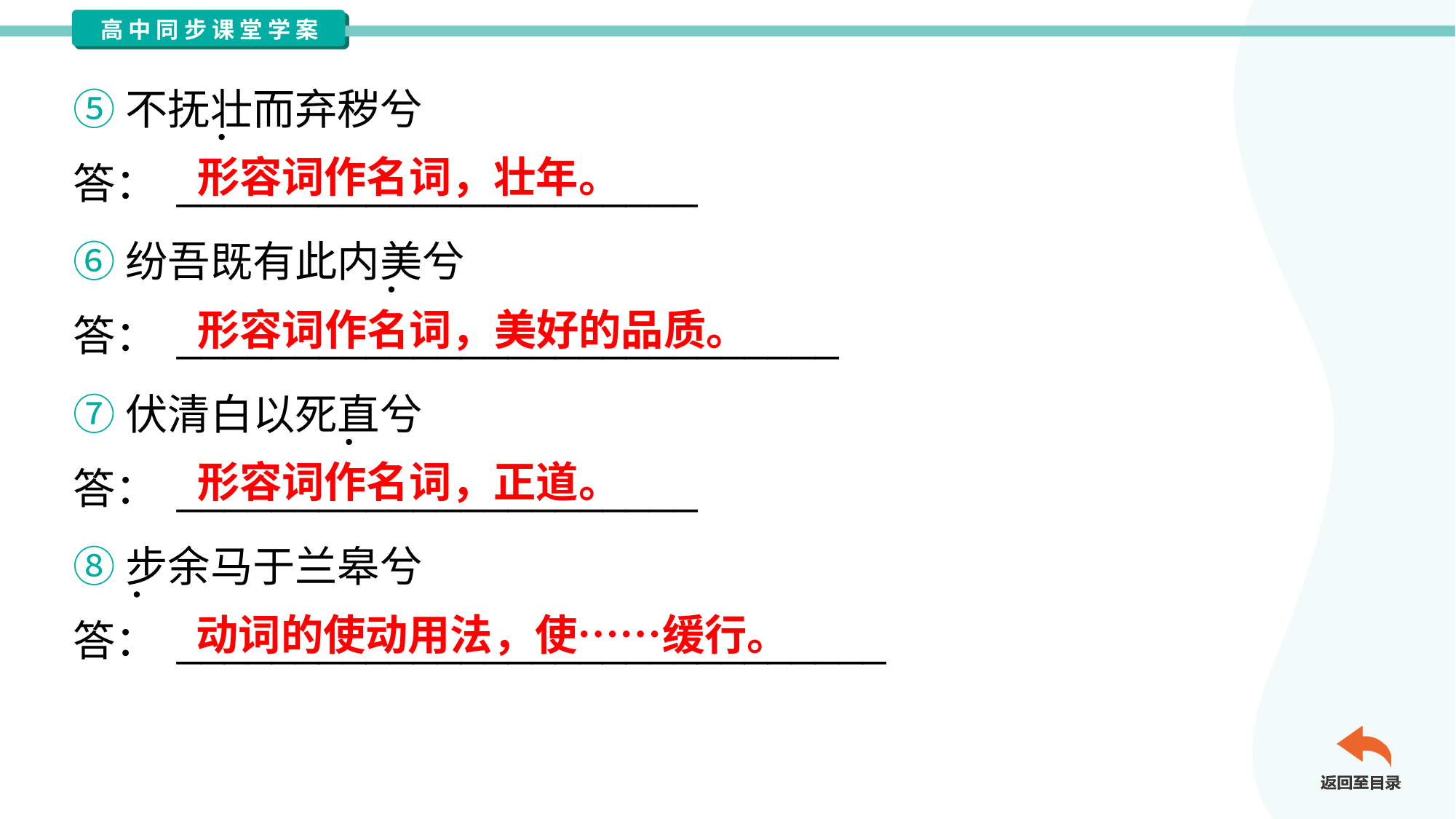

⑤不抚壮而弃秽兮
答： ______________________
形容词作名词，壮年。

⑥纷吾既有此内美兮
答： ____________________________
形容词作名词，美好的品质。

⑦伏清白以死直兮
答： ______________________
形容词作名词，正道。

⑧步余马于兰皋兮
答： ______________________________
动词的使动用法，使……缓行。